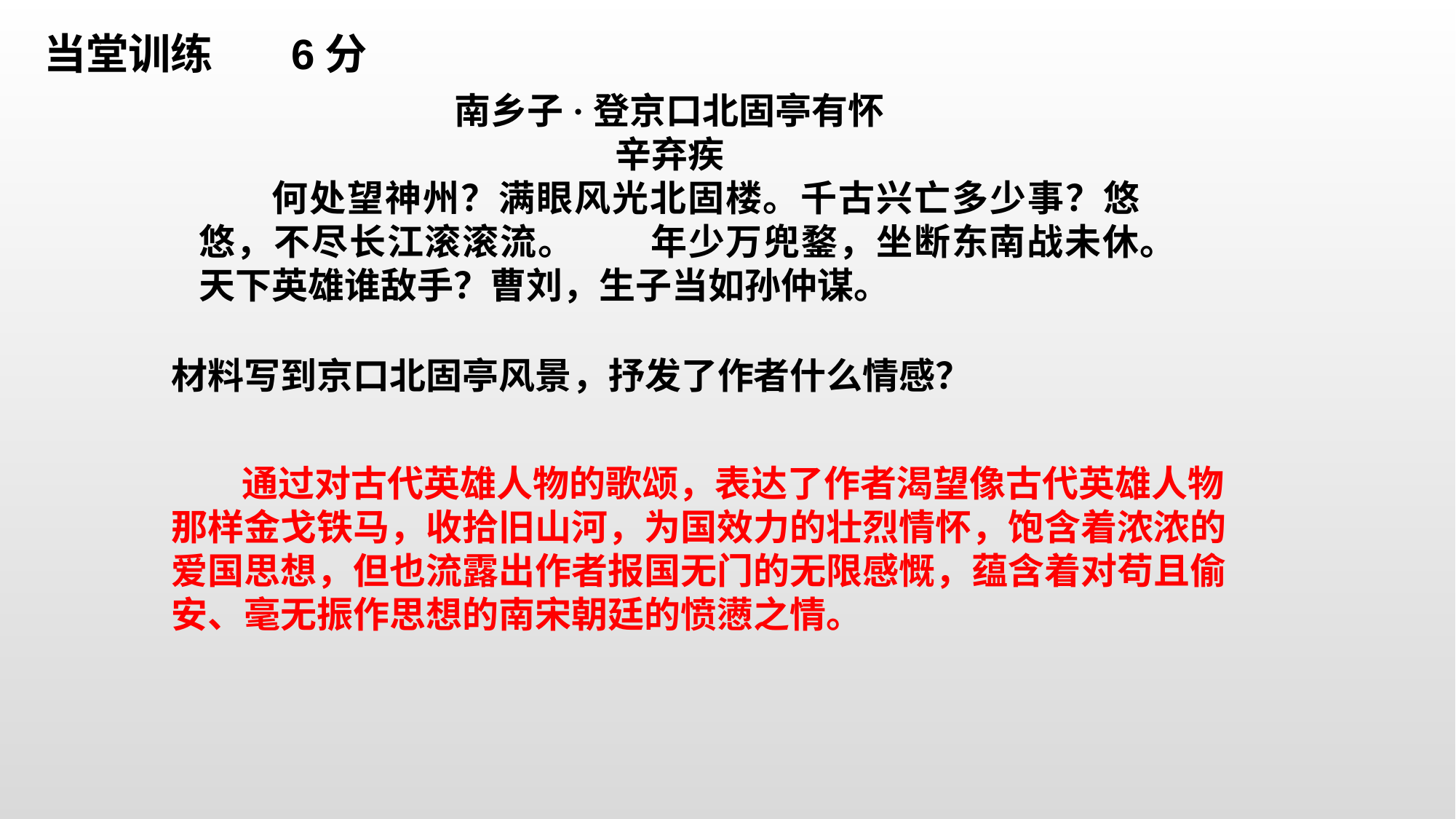

当堂训练       6分
南乡子·登京口北固亭有怀
辛弃疾
何处望神州？满眼风光北固楼。千古兴亡多少事？悠悠，不尽长江滚滚流。　　年少万兜鍪，坐断东南战未休。天下英雄谁敌手？曹刘，生子当如孙仲谋。
材料写到京口北固亭风景，抒发了作者什么情感？
         通过对古代英雄人物的歌颂，表达了作者渴望像古代英雄人物那样金戈铁马，收拾旧山河，为国效力的壮烈情怀，饱含着浓浓的爱国思想，但也流露出作者报国无门的无限感慨，蕴含着对苟且偷安、毫无振作思想的南宋朝廷的愤懑之情。